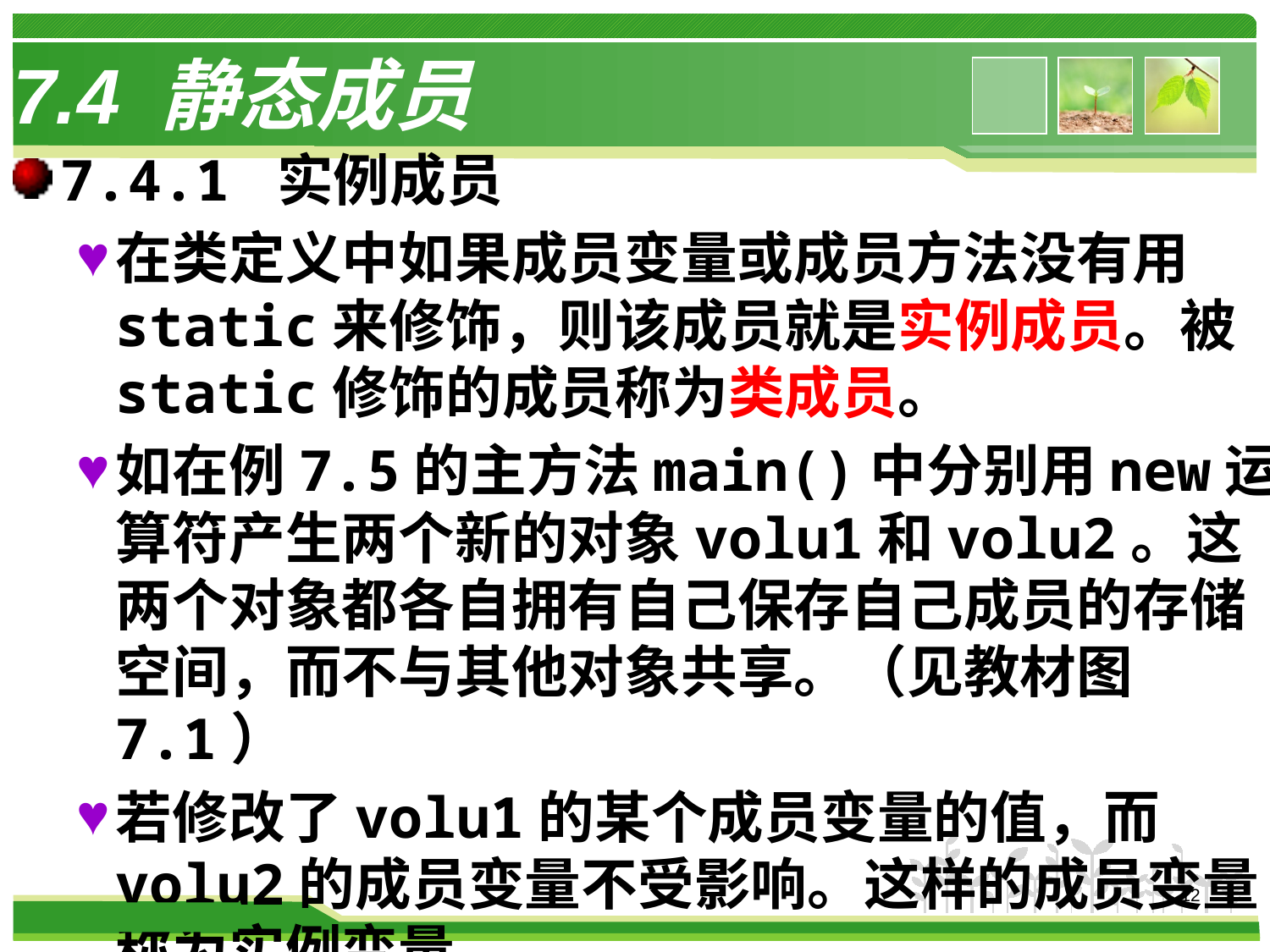

# 7.4 静态成员
7.4.1 实例成员
在类定义中如果成员变量或成员方法没有用static来修饰，则该成员就是实例成员。被static修饰的成员称为类成员。
如在例7.5的主方法main()中分别用new运算符产生两个新的对象volu1和volu2。这两个对象都各自拥有自己保存自己成员的存储空间，而不与其他对象共享。（见教材图7.1）
若修改了volu1的某个成员变量的值，而volu2的成员变量不受影响。这样的成员变量称为实例变量。
12